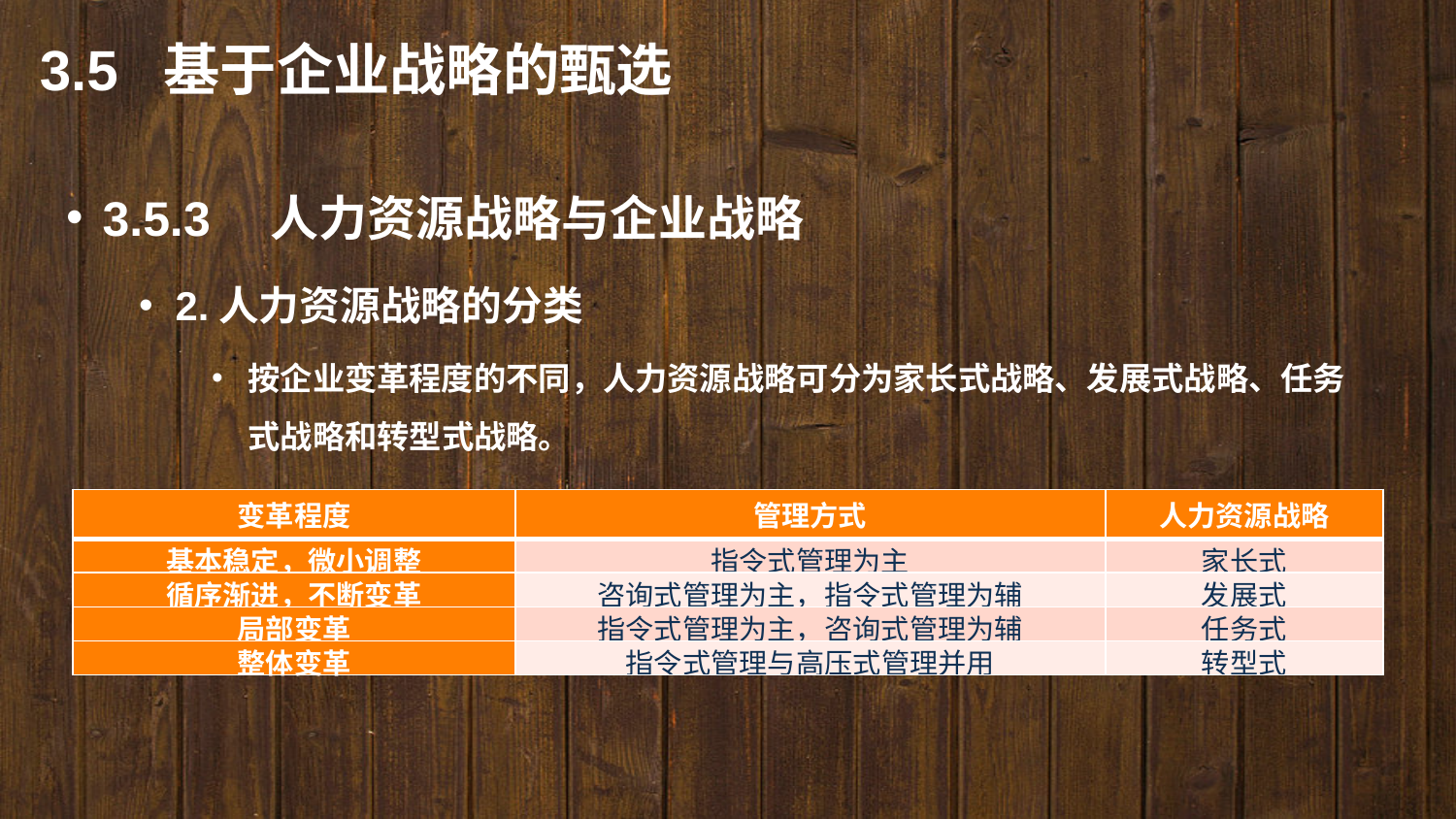

3.5  基于企业战略的甄选
3.5.3　人力资源战略与企业战略
2.人力资源战略的分类
按企业变革程度的不同，人力资源战略可分为家长式战略、发展式战略、任务式战略和转型式战略。
| 变革程度 | 管理方式 | 人力资源战略 |
| --- | --- | --- |
| 基本稳定，微小调整 | 指令式管理为主 | 家长式 |
| 循序渐进，不断变革 | 咨询式管理为主，指令式管理为辅 | 发展式 |
| 局部变革 | 指令式管理为主，咨询式管理为辅 | 任务式 |
| 整体变革 | 指令式管理与高压式管理并用 | 转型式 |